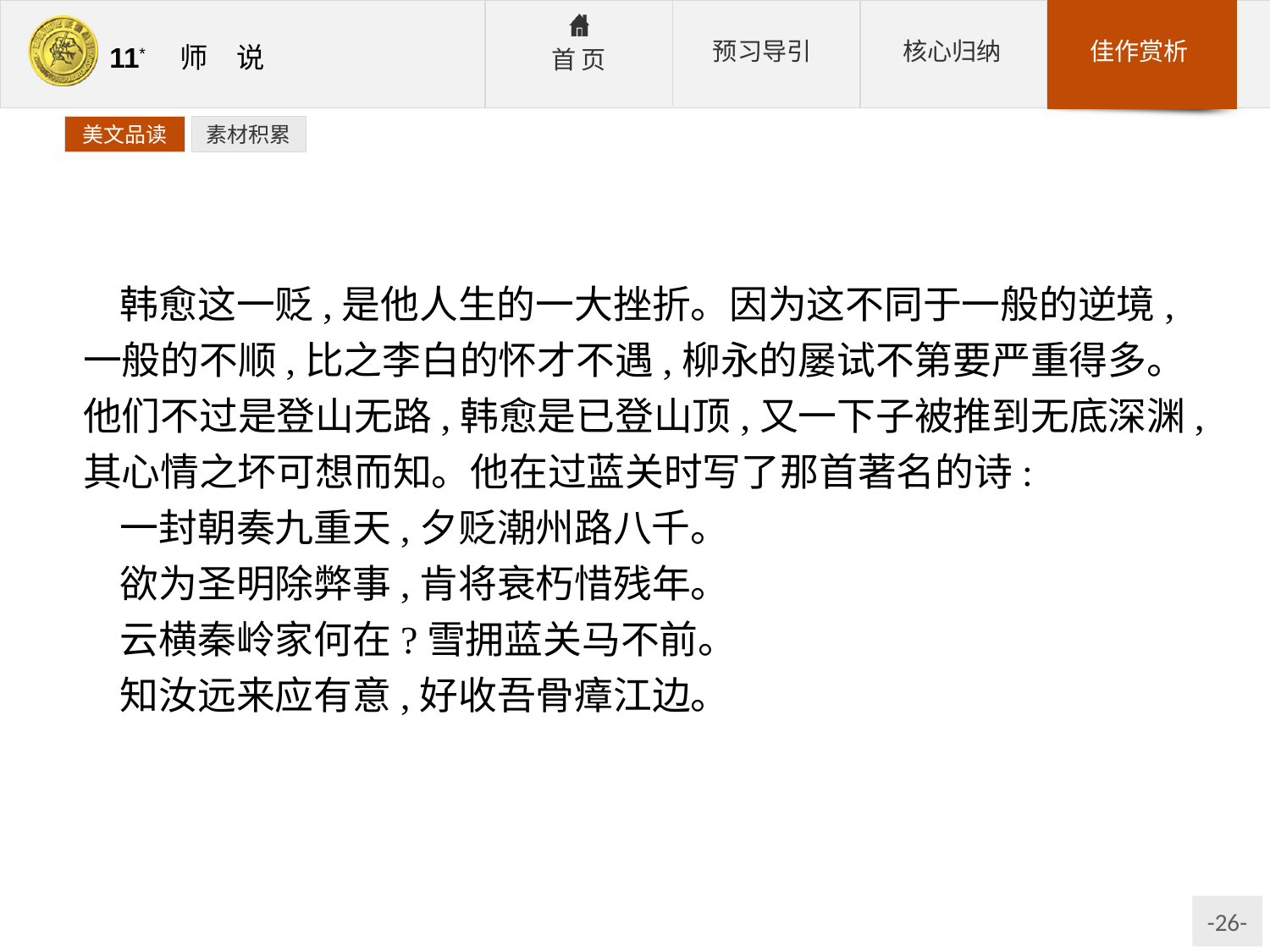

美文品读
素材积累
韩愈这一贬,是他人生的一大挫折。因为这不同于一般的逆境,一般的不顺,比之李白的怀才不遇,柳永的屡试不第要严重得多。他们不过是登山无路,韩愈是已登山顶,又一下子被推到无底深渊,其心情之坏可想而知。他在过蓝关时写了那首著名的诗:
一封朝奏九重天,夕贬潮州路八千。
欲为圣明除弊事,肯将衰朽惜残年。
云横秦岭家何在?雪拥蓝关马不前。
知汝远来应有意,好收吾骨瘴江边。